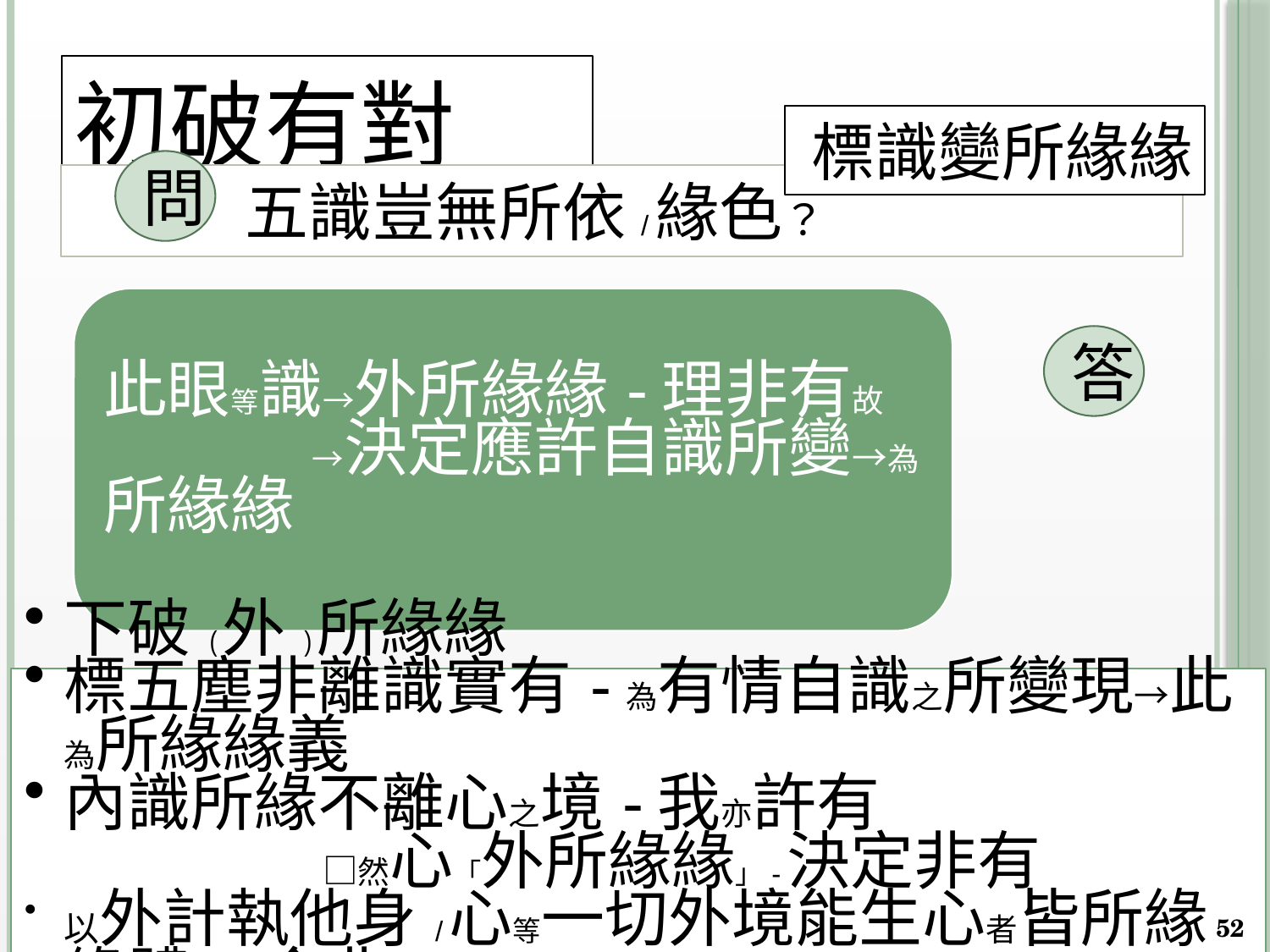

# 初破有對
標識變所緣緣
問
           五識豈無所依/緣色？
此眼等識→外所緣緣-理非有故                                   →決定應許自識所變→為所緣緣
下破(外)所緣緣
內識所緣不離心之境-我亦許有                                                                     □然心「外所緣緣」-決定非有
標五塵非離識實有-為有情自識之所變現→此為所緣緣義
答
52
2014/10/15